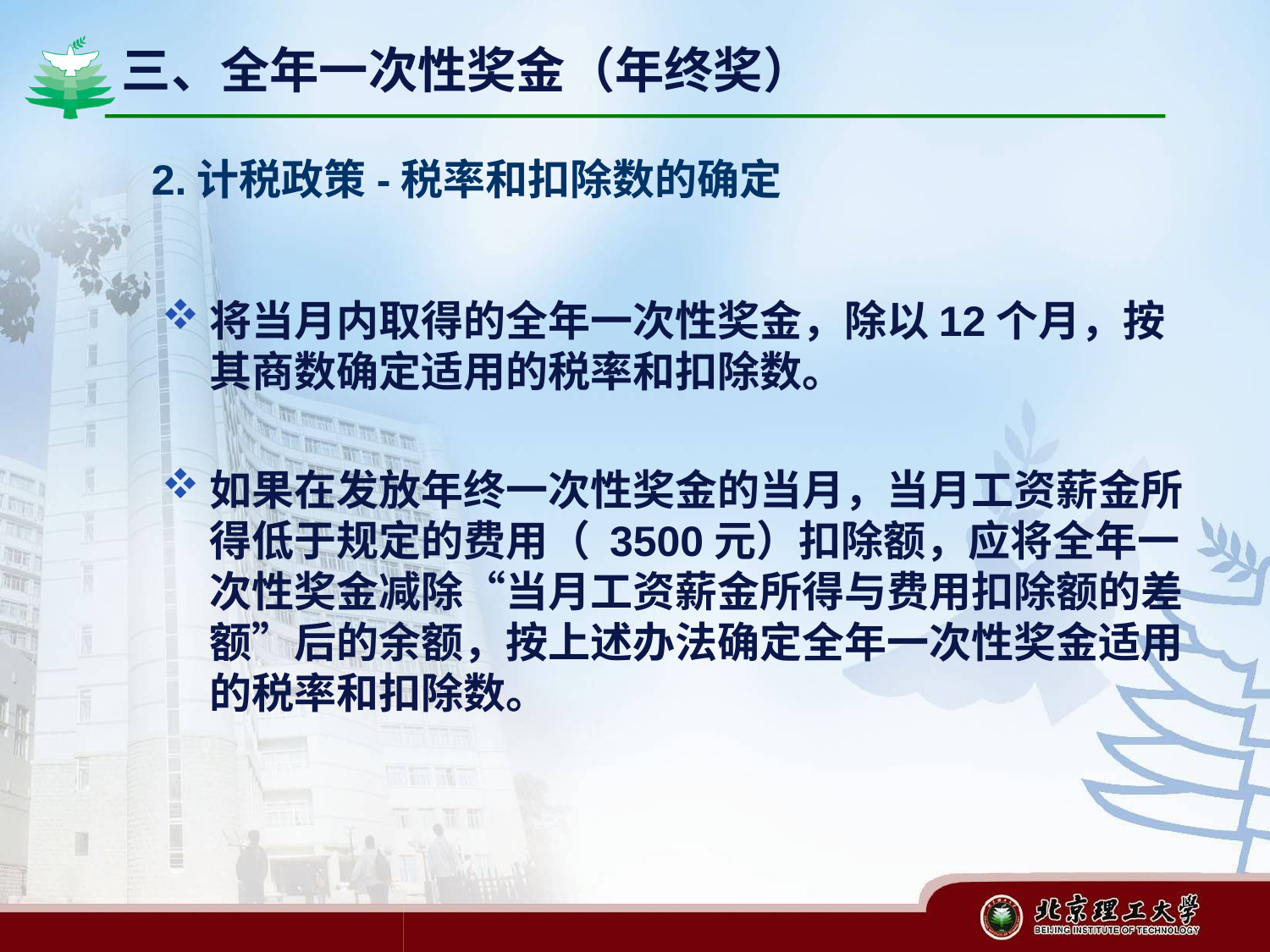

三、全年一次性奖金（年终奖）
# 2.计税政策-税率和扣除数的确定
将当月内取得的全年一次性奖金，除以12个月，按其商数确定适用的税率和扣除数。

如果在发放年终一次性奖金的当月，当月工资薪金所得低于规定的费用（ 3500元）扣除额，应将全年一次性奖金减除“当月工资薪金所得与费用扣除额的差额”后的余额，按上述办法确定全年一次性奖金适用的税率和扣除数。